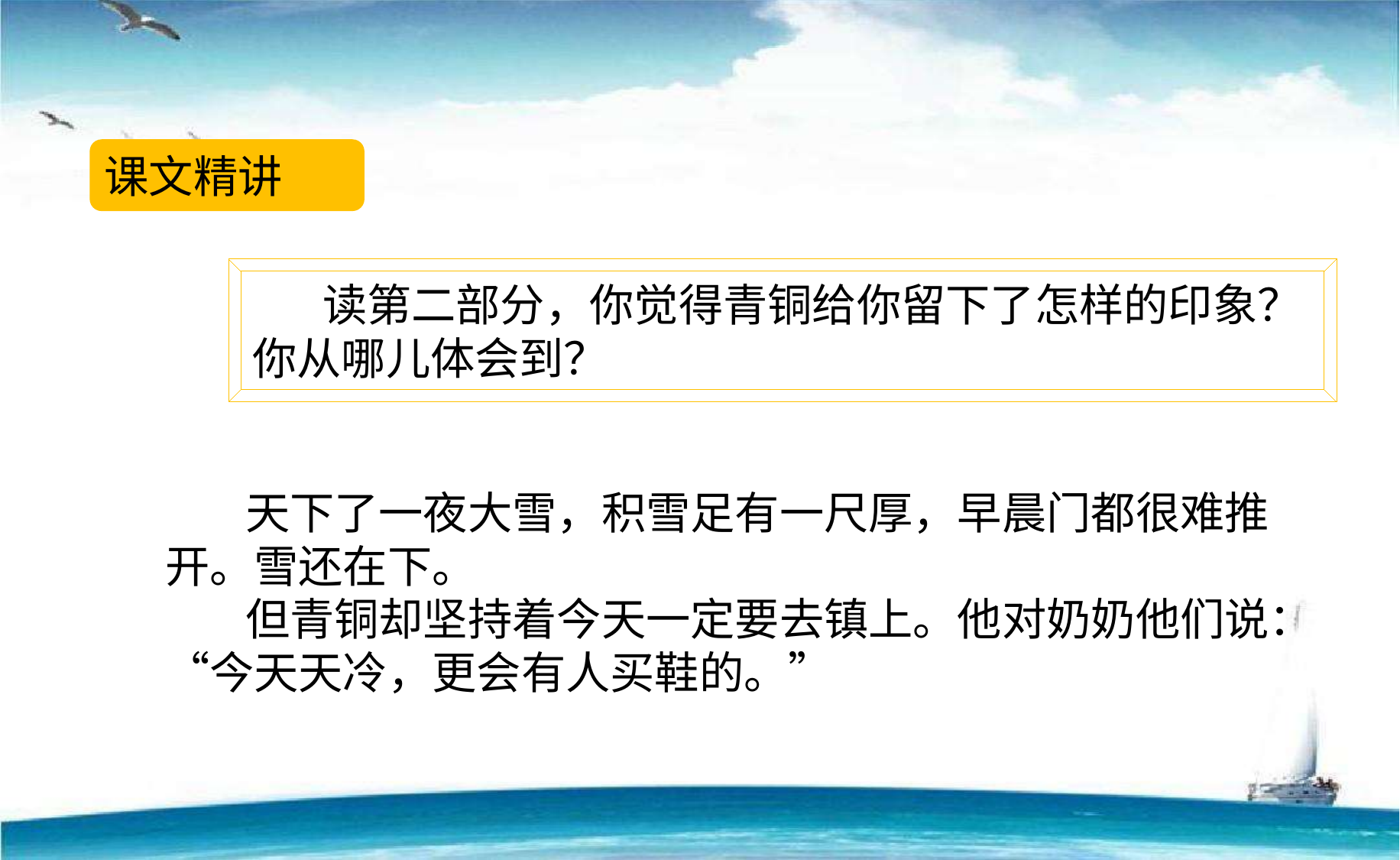

课文精讲

      读第二部分，你觉得青铜给你留下了怎样的印象？你从哪儿体会到？
       天下了一夜大雪，积雪足有一尺厚，早晨门都很难推开。雪还在下。
       但青铜却坚持着今天一定要去镇上。他对奶奶他们说：“今天天冷，更会有人买鞋的。”